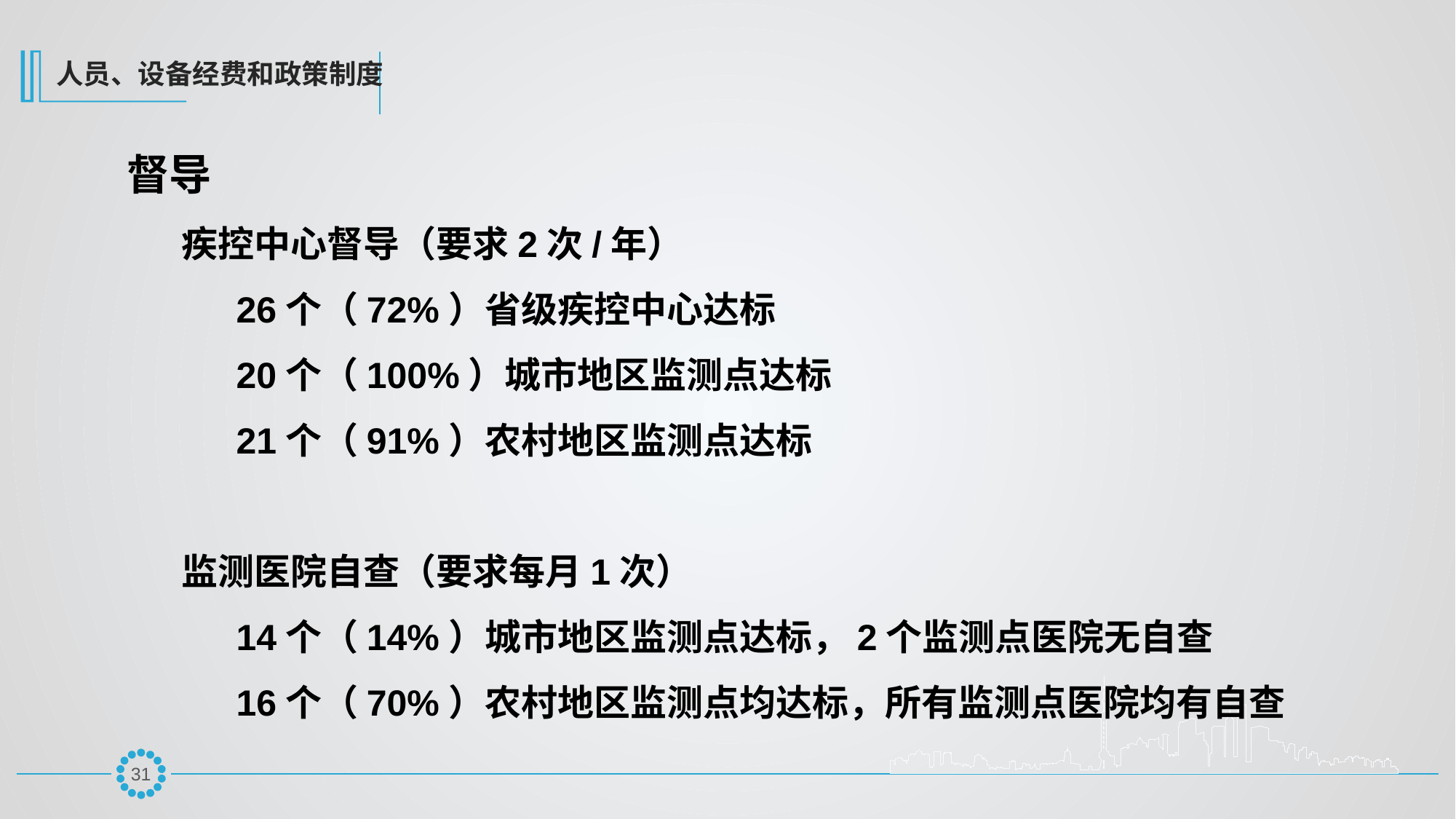

人员、设备经费和政策制度
督导
疾控中心督导（要求2次/年）
26个（72%）省级疾控中心达标
20个（100%）城市地区监测点达标
21个（91%）农村地区监测点达标

监测医院自查（要求每月1次）
14个（14%）城市地区监测点达标，2个监测点医院无自查
16个（70%）农村地区监测点均达标，所有监测点医院均有自查
31